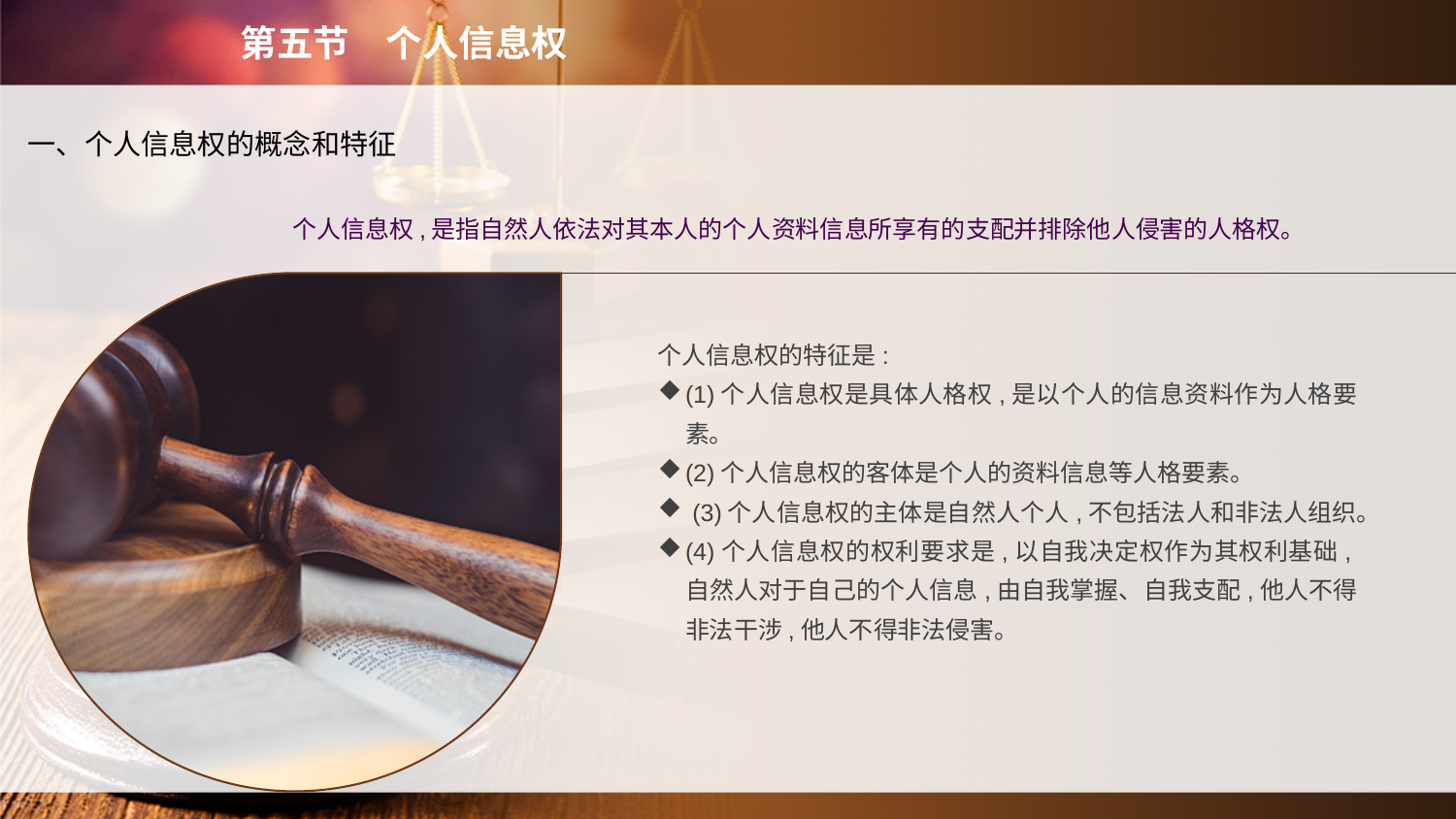

第五节　个人信息权
一、个人信息权的概念和特征
个人信息权,是指自然人依法对其本人的个人资料信息所享有的支配并排除他人侵害的人格权。

个人信息权的特征是:
(1)个人信息权是具体人格权,是以个人的信息资料作为人格要素。
(2)个人信息权的客体是个人的资料信息等人格要素。
 (3)个人信息权的主体是自然人个人,不包括法人和非法人组织。
(4)个人信息权的权利要求是,以自我决定权作为其权利基础,自然人对于自己的个人信息,由自我掌握、自我支配,他人不得非法干涉,他人不得非法侵害。